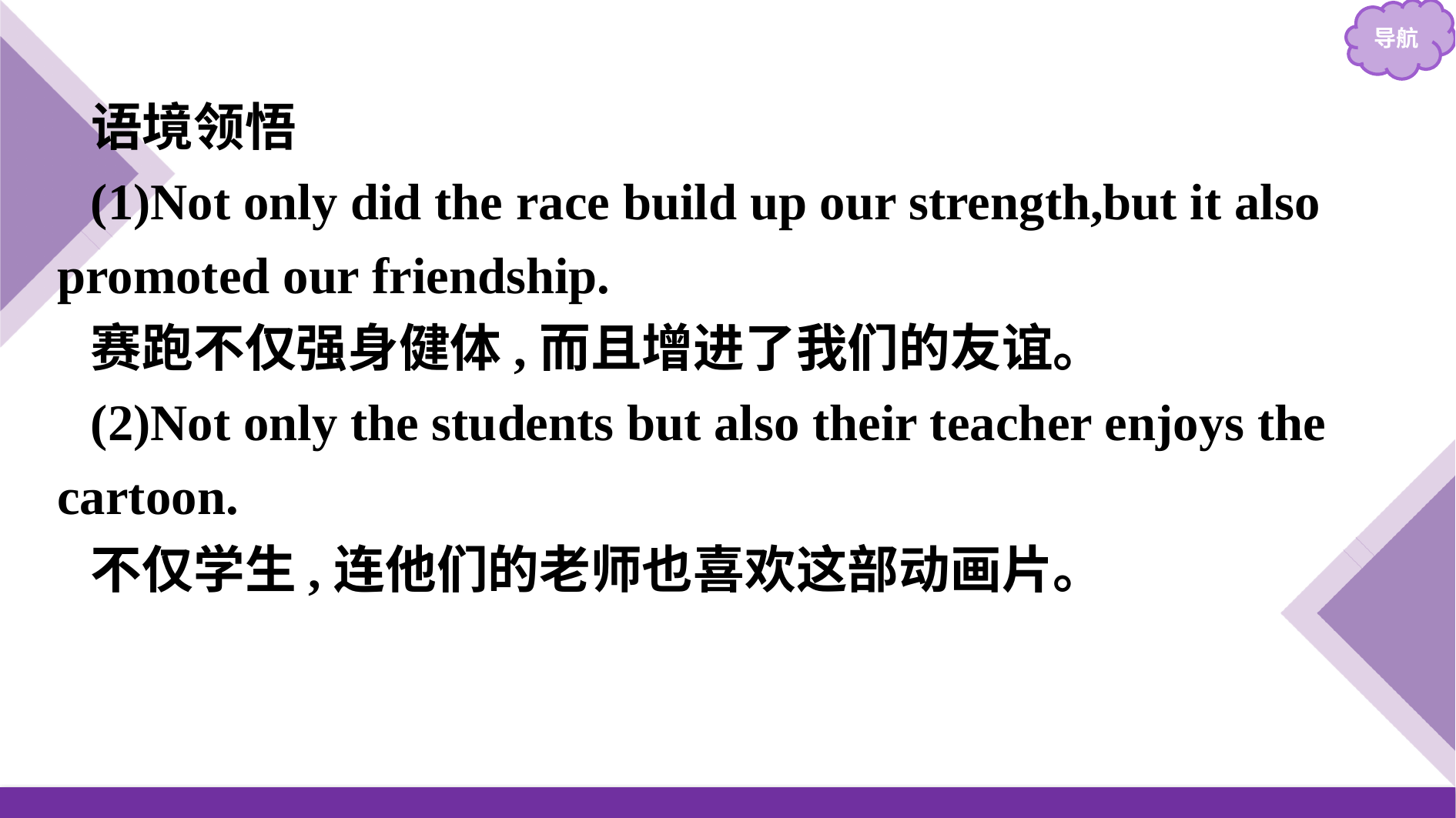

语境领悟
(1)Not only did the race build up our strength,but it also promoted our friendship.
赛跑不仅强身健体,而且增进了我们的友谊。
(2)Not only the students but also their teacher enjoys the cartoon.
不仅学生,连他们的老师也喜欢这部动画片。